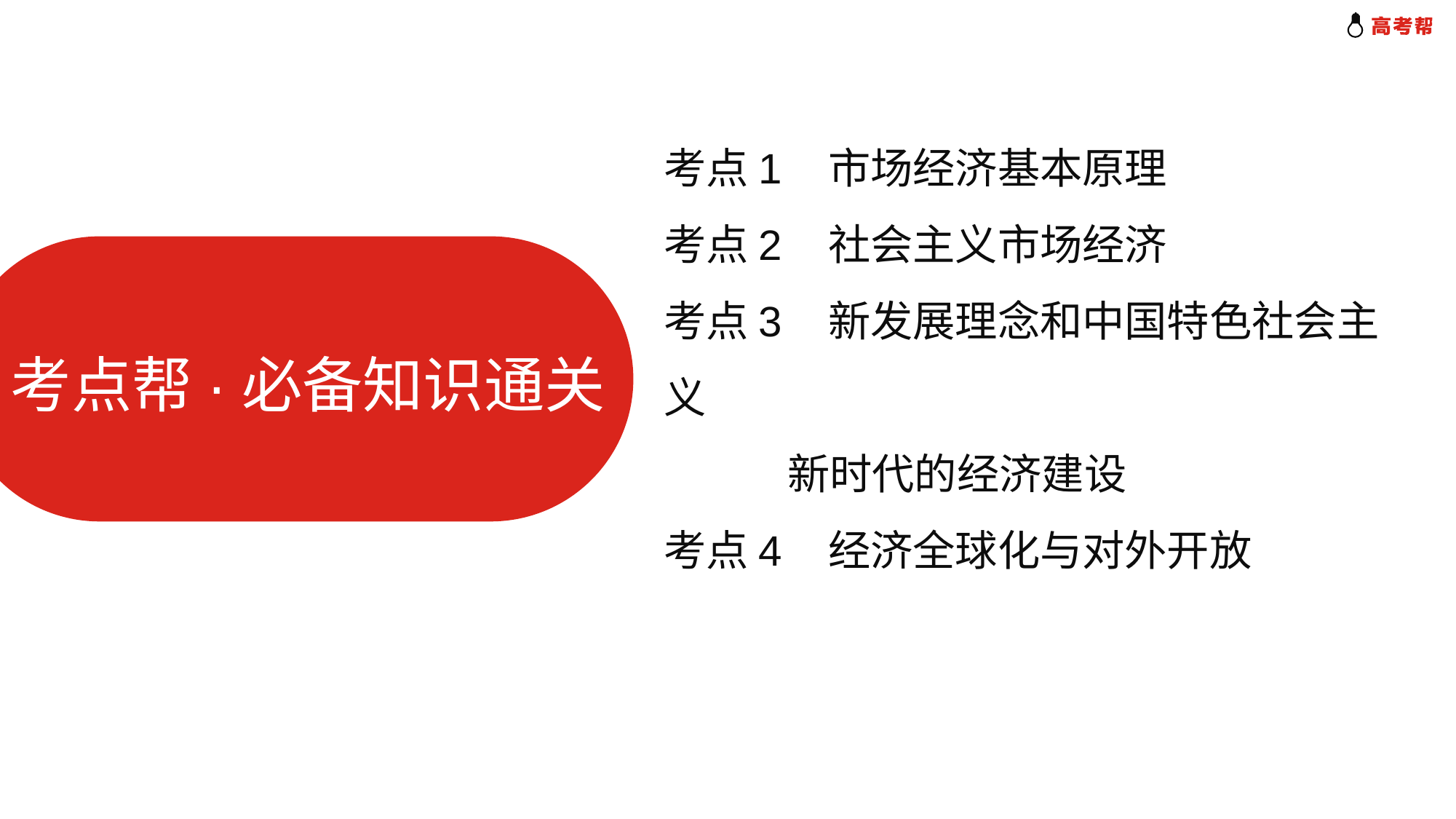

考点1   市场经济基本原理
考点2   社会主义市场经济
考点3   新发展理念和中国特色社会主义
            新时代的经济建设
考点4   经济全球化与对外开放
策
考点帮·必备知识通关